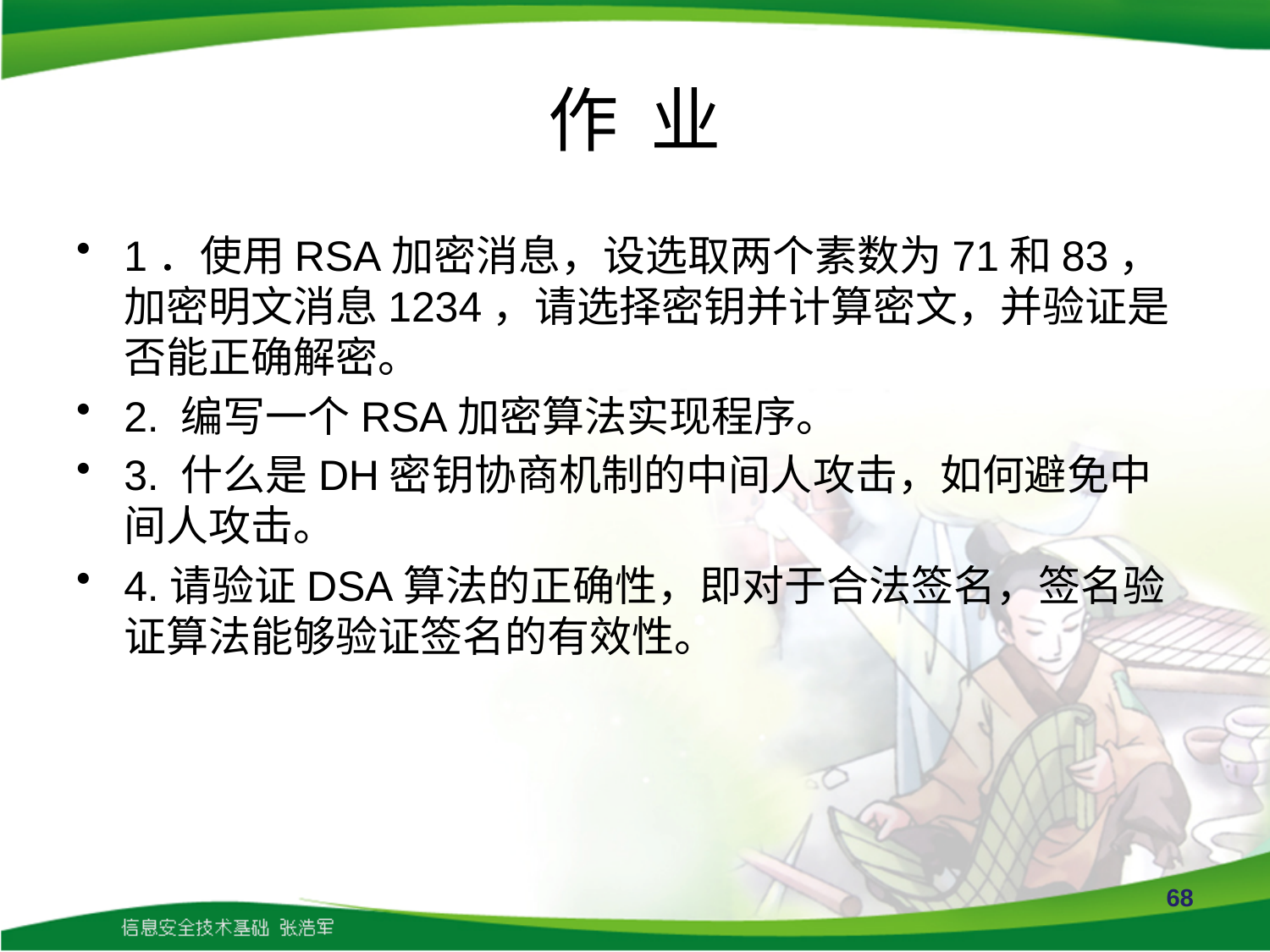

# 作  业
1．使用RSA加密消息，设选取两个素数为71和83，加密明文消息1234，请选择密钥并计算密文，并验证是否能正确解密。
2. 编写一个RSA加密算法实现程序。
3. 什么是DH密钥协商机制的中间人攻击，如何避免中间人攻击。
4.请验证DSA算法的正确性，即对于合法签名，签名验证算法能够验证签名的有效性。
68